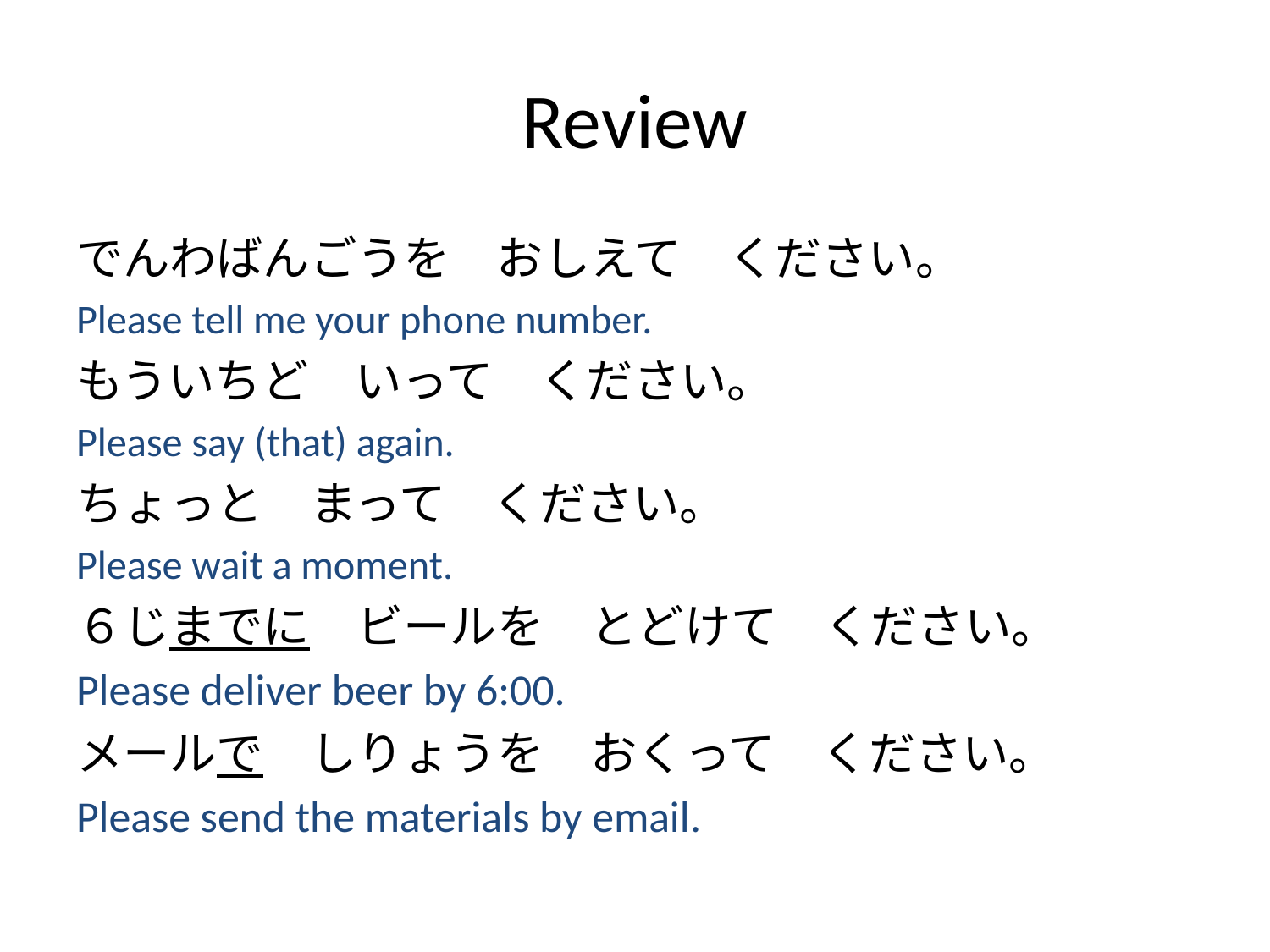

# Review
でんわばんごうを　おしえて　ください。
Please tell me your phone number.
もういちど　いって　ください。
Please say (that) again.
ちょっと　まって　ください。
Please wait a moment.
６じまでに　ビールを　とどけて　ください。
Please deliver beer by 6:00.
メールで　しりょうを　おくって　ください。
Please send the materials by email.